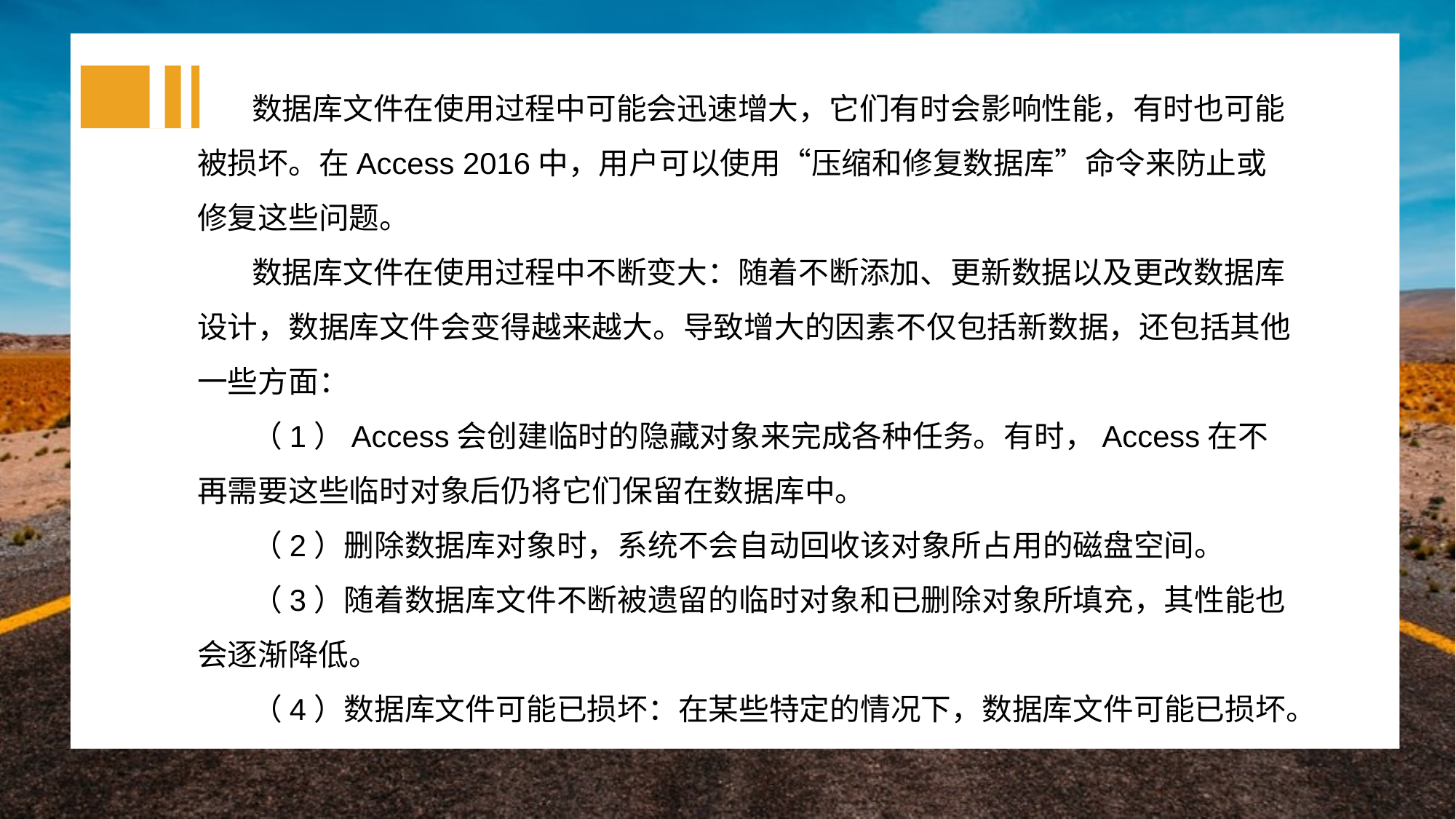

数据库文件在使用过程中可能会迅速增大，它们有时会影响性能，有时也可能被损坏。在Access 2016中，用户可以使用“压缩和修复数据库”命令来防止或修复这些问题。
数据库文件在使用过程中不断变大：随着不断添加、更新数据以及更改数据库设计，数据库文件会变得越来越大。导致增大的因素不仅包括新数据，还包括其他一些方面：
（1）Access会创建临时的隐藏对象来完成各种任务。有时，Access在不再需要这些临时对象后仍将它们保留在数据库中。
（2）删除数据库对象时，系统不会自动回收该对象所占用的磁盘空间。
（3）随着数据库文件不断被遗留的临时对象和已删除对象所填充，其性能也会逐渐降低。
（4）数据库文件可能已损坏：在某些特定的情况下，数据库文件可能已损坏。